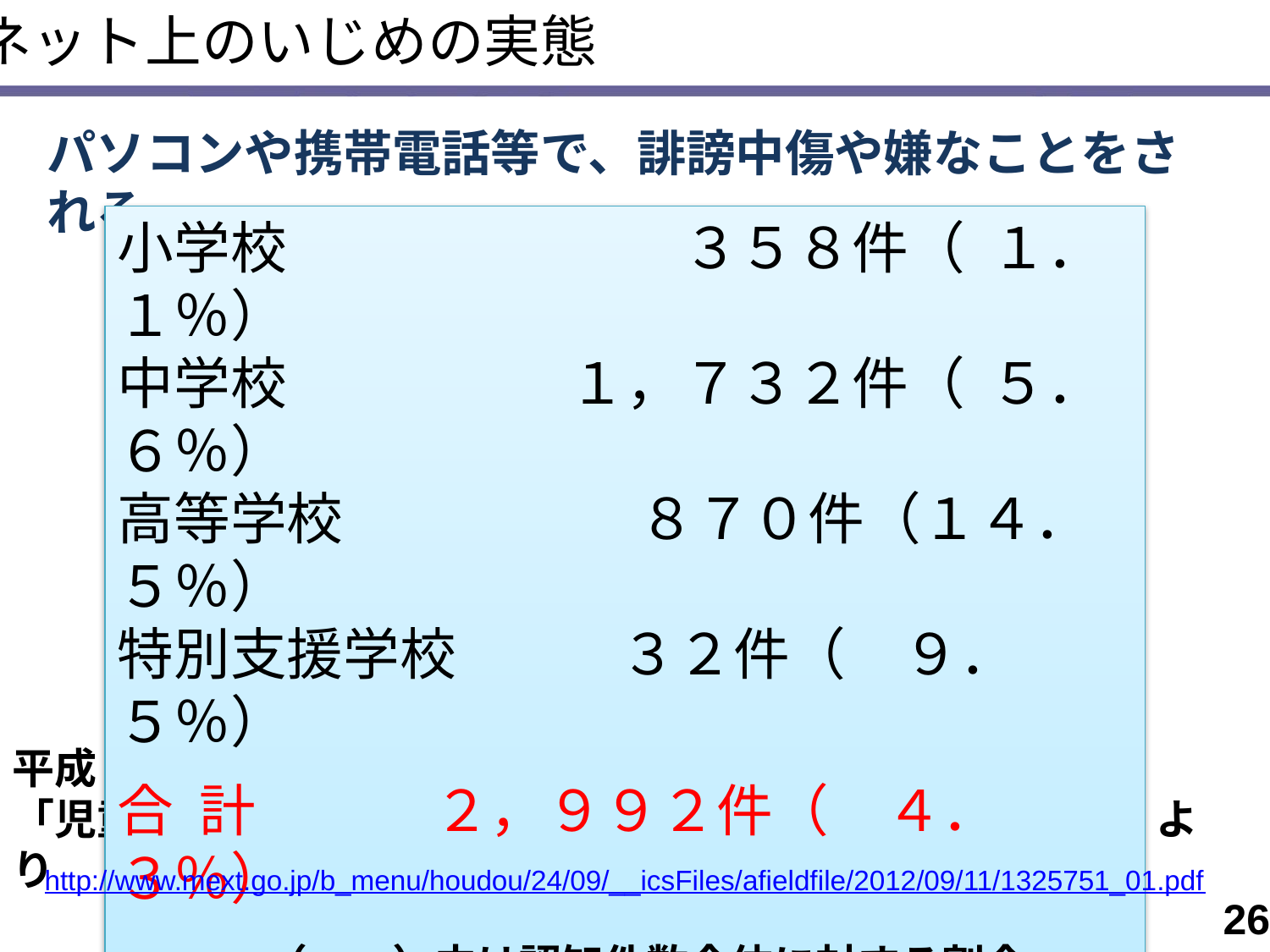

ネット上のいじめの実態
パソコンや携帯電話等で、誹謗中傷や嫌なことをされる
小学校　　　　　　　３５８件（  １．１％）
中学校　　　　　１，７３２件（  ５．６％）
高等学校 　　　　　８７０件（１４．５％）
特別支援学校   　　 ３２件（　９．５％）

合  計              ２，９９２件（　４．３％）

　　　（　　）内は認知件数全体に対する割合
平成２３年度　文部科学省
「児童生徒の問題行動等生徒指導上の諸問題に関する調査」より
http://www.mext.go.jp/b_menu/houdou/24/09/__icsFiles/afieldfile/2012/09/11/1325751_01.pdf
26